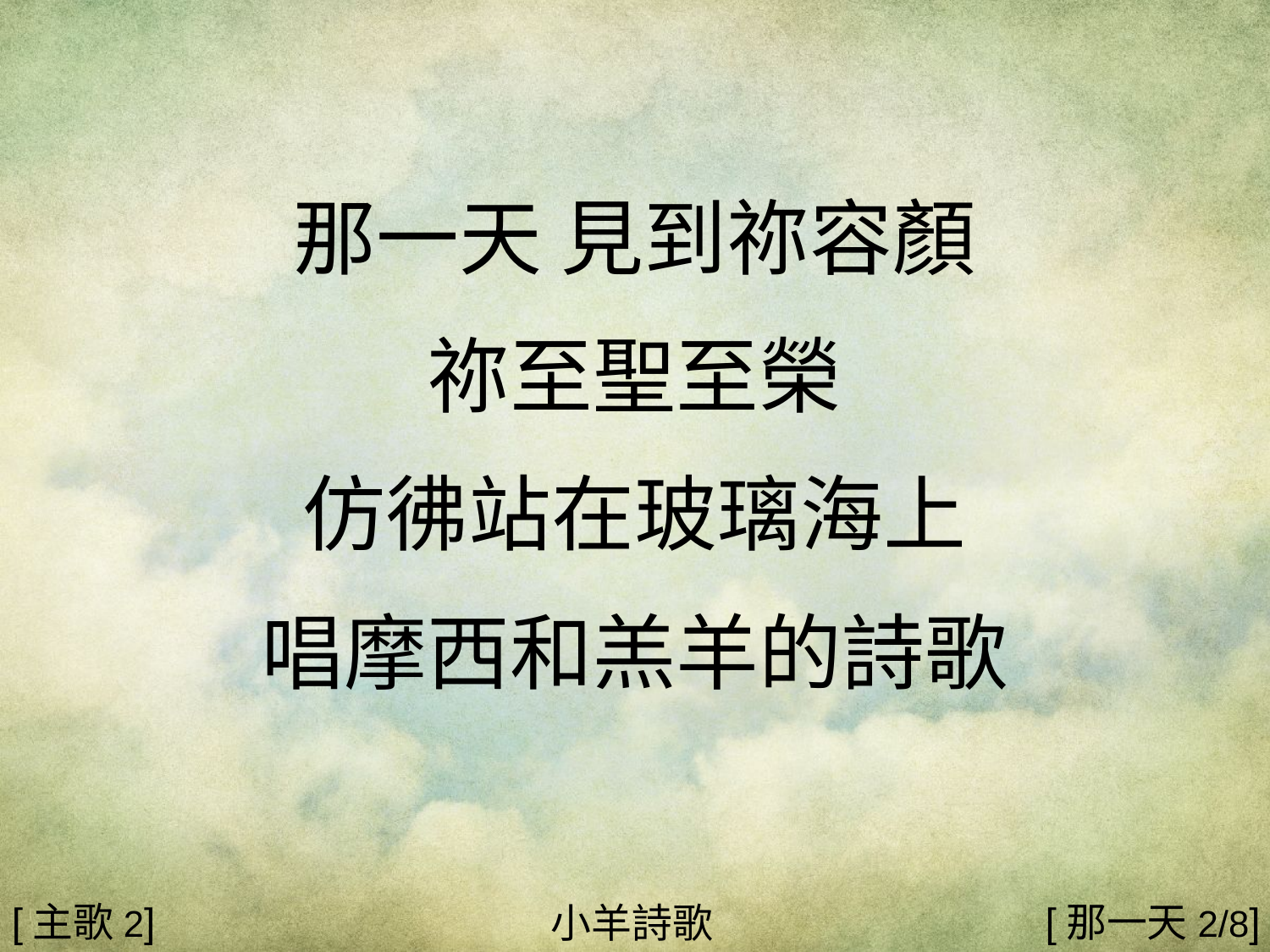

那一天 見到祢容顏

祢至聖至榮

仿彿站在玻璃海上

唱摩西和羔羊的詩歌
#

[主歌2]
[那一天2/8]
小羊詩歌